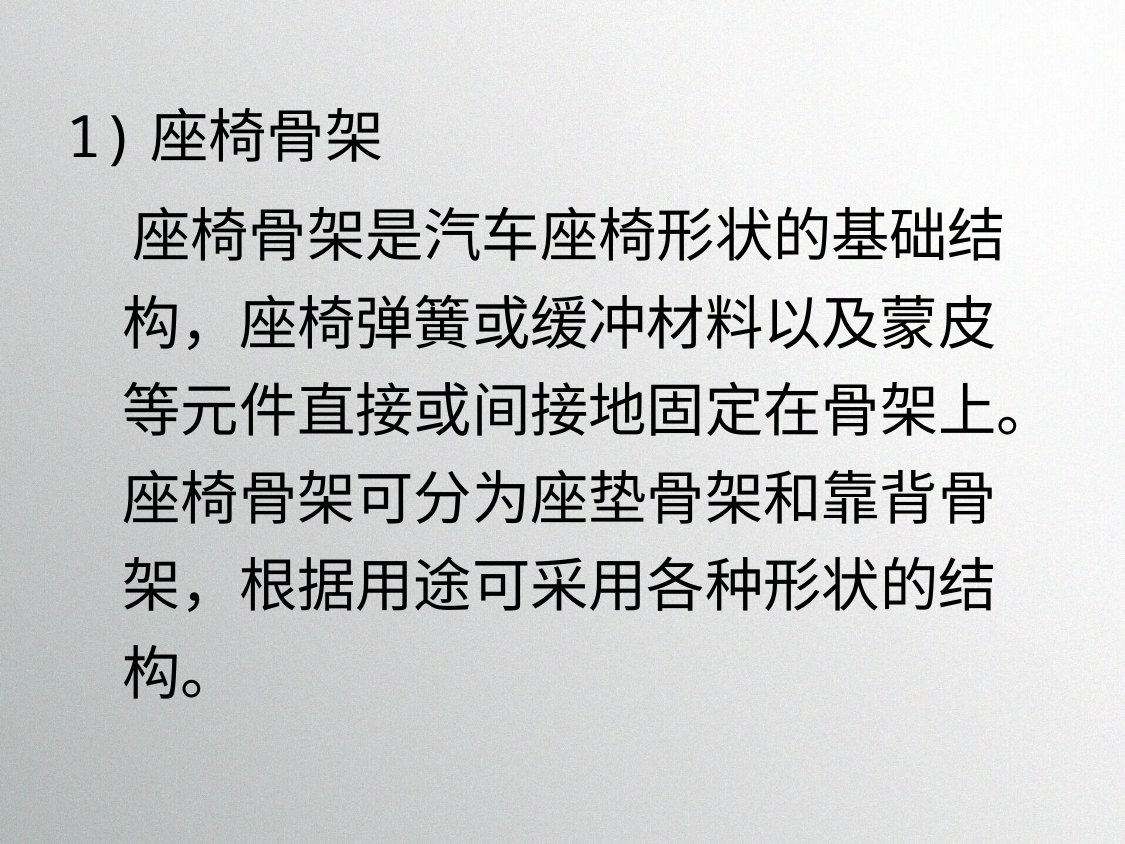

1)座椅骨架
    座椅骨架是汽车座椅形状的基础结构，座椅弹簧或缓冲材料以及蒙皮等元件直接或间接地固定在骨架上。座椅骨架可分为座垫骨架和靠背骨架，根据用途可采用各种形状的结构。